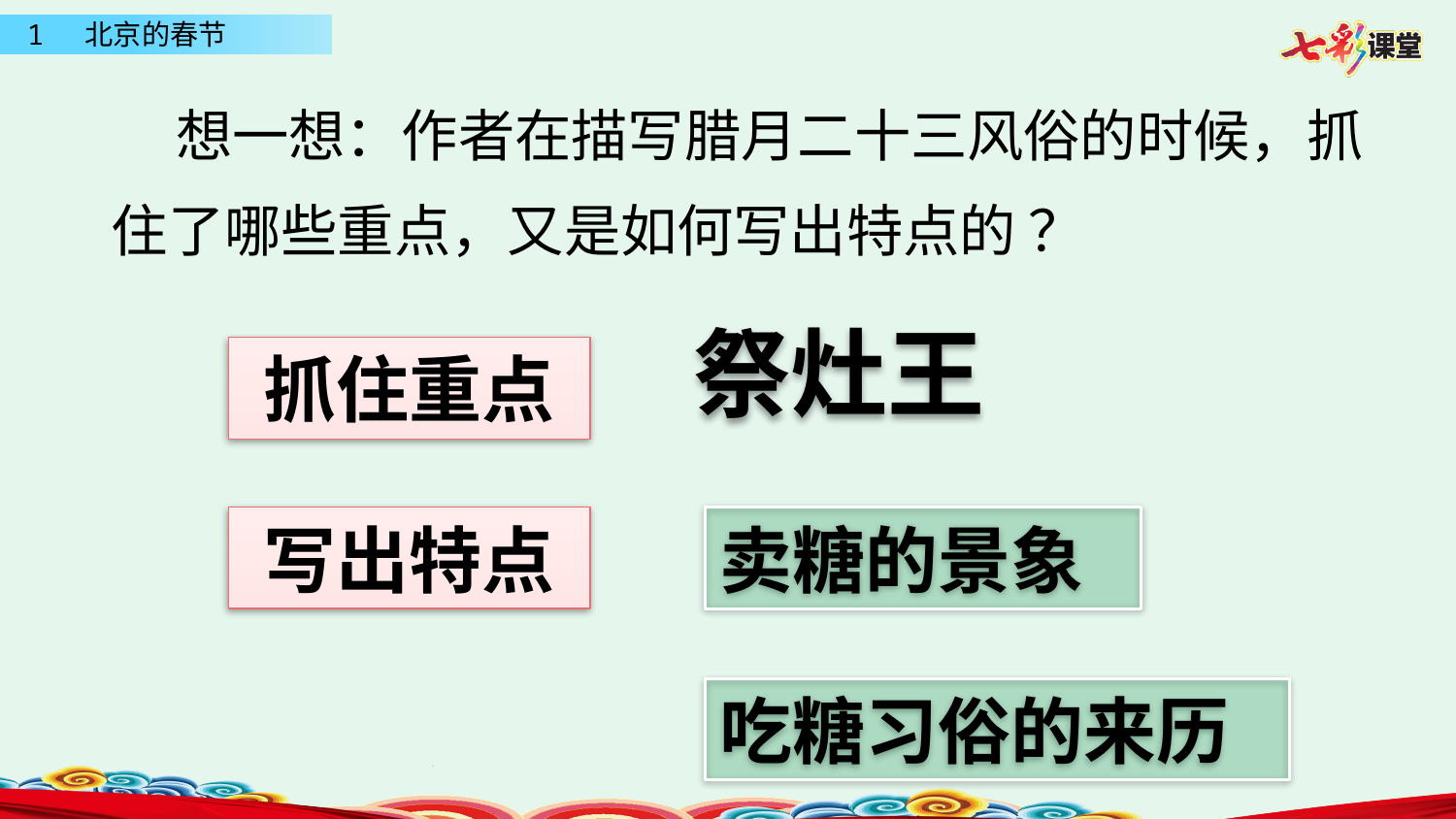

想一想：作者在描写腊月二十三风俗的时候，抓住了哪些重点，又是如何写出特点的 ？
祭灶王
抓住重点
写出特点
卖糖的景象
吃糖习俗的来历